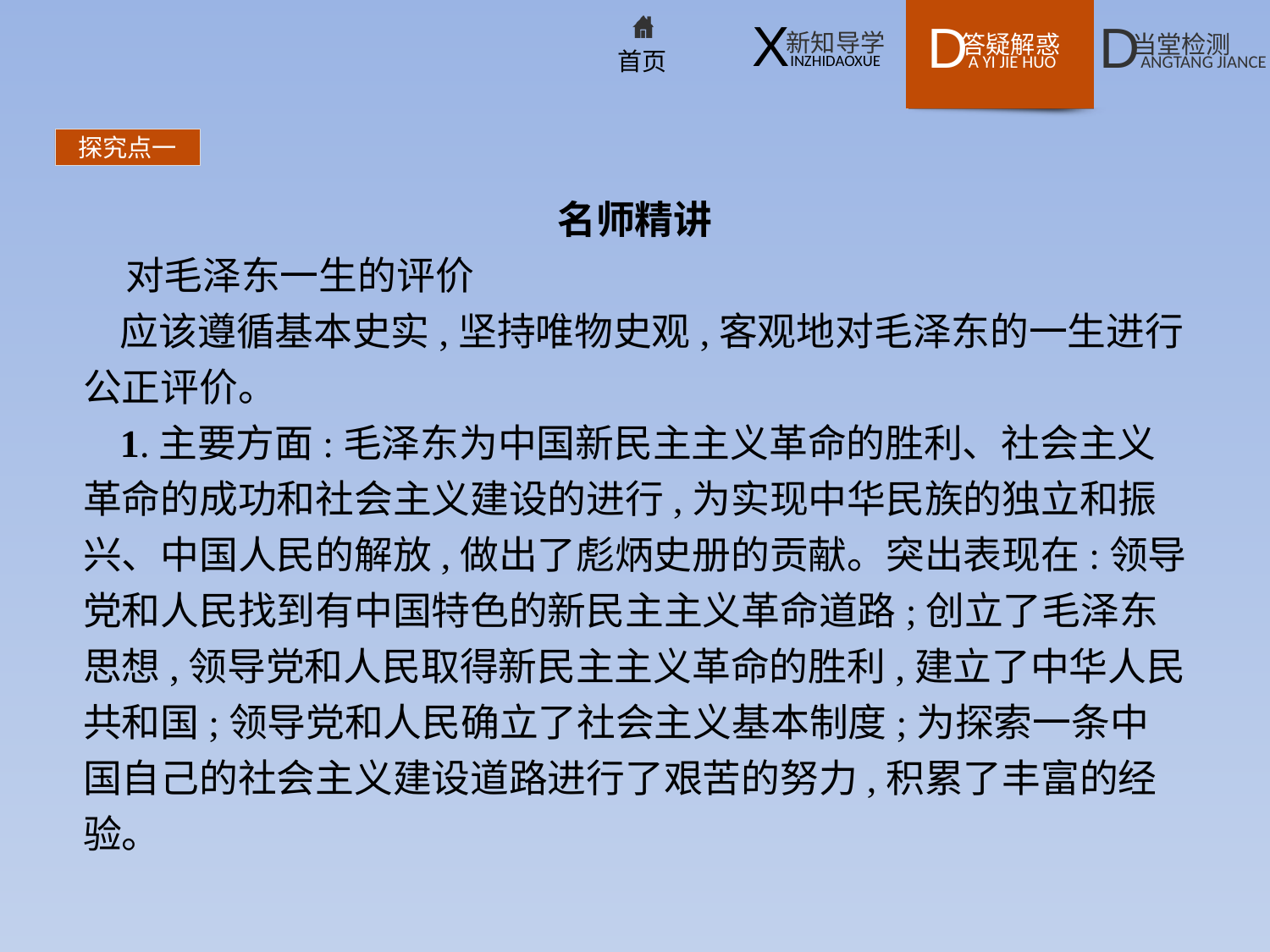

探究点一
名师精讲
对毛泽东一生的评价
应该遵循基本史实,坚持唯物史观,客观地对毛泽东的一生进行公正评价。
1.主要方面:毛泽东为中国新民主主义革命的胜利、社会主义革命的成功和社会主义建设的进行,为实现中华民族的独立和振兴、中国人民的解放,做出了彪炳史册的贡献。突出表现在:领导党和人民找到有中国特色的新民主主义革命道路;创立了毛泽东思想,领导党和人民取得新民主主义革命的胜利,建立了中华人民共和国;领导党和人民确立了社会主义基本制度;为探索一条中国自己的社会主义建设道路进行了艰苦的努力,积累了丰富的经验。